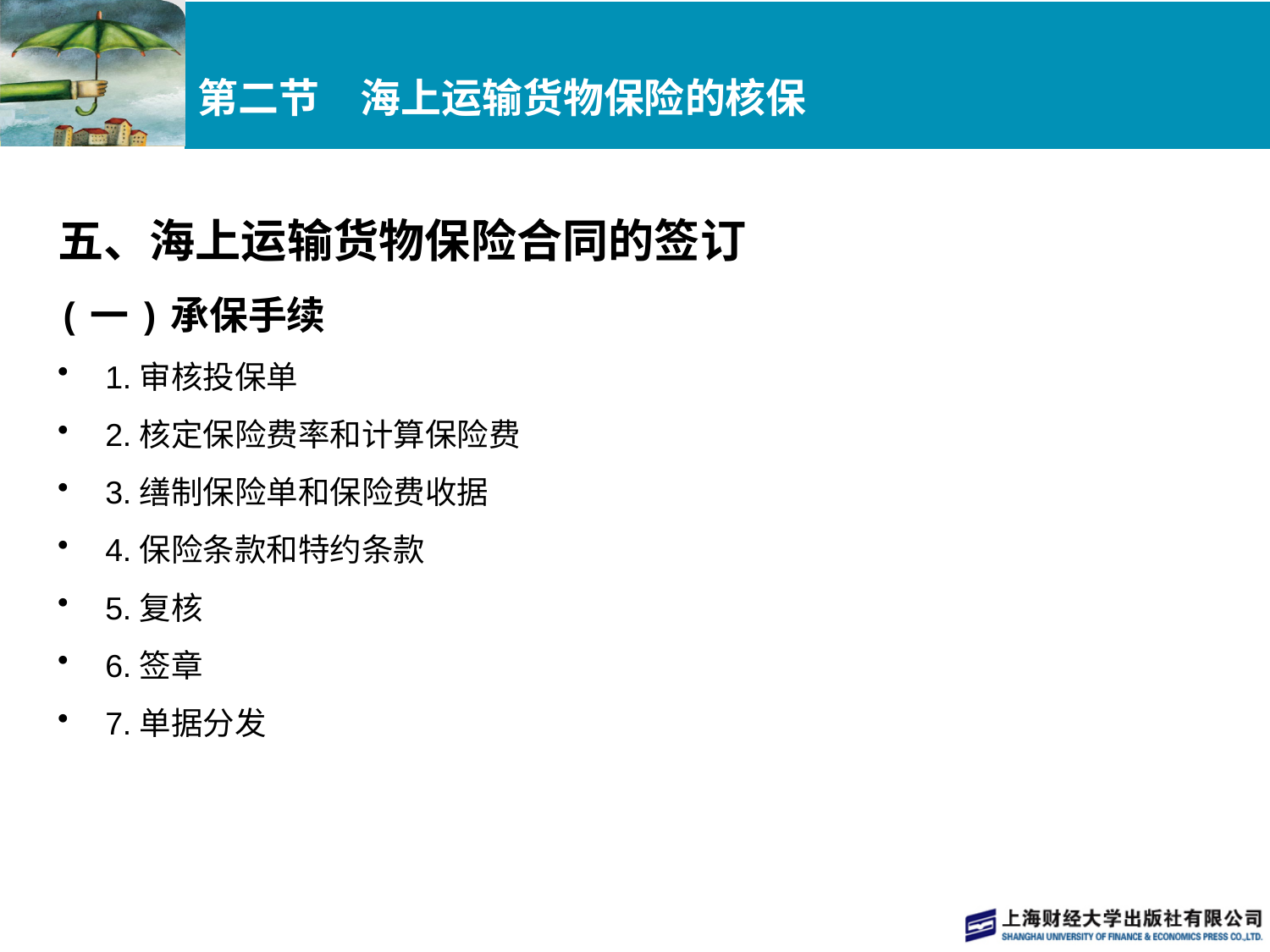

# 第二节　海上运输货物保险的核保
五、海上运输货物保险合同的签订
(一)承保手续
1.审核投保单
2.核定保险费率和计算保险费
3.缮制保险单和保险费收据
4.保险条款和特约条款
5.复核
6.签章
7.单据分发